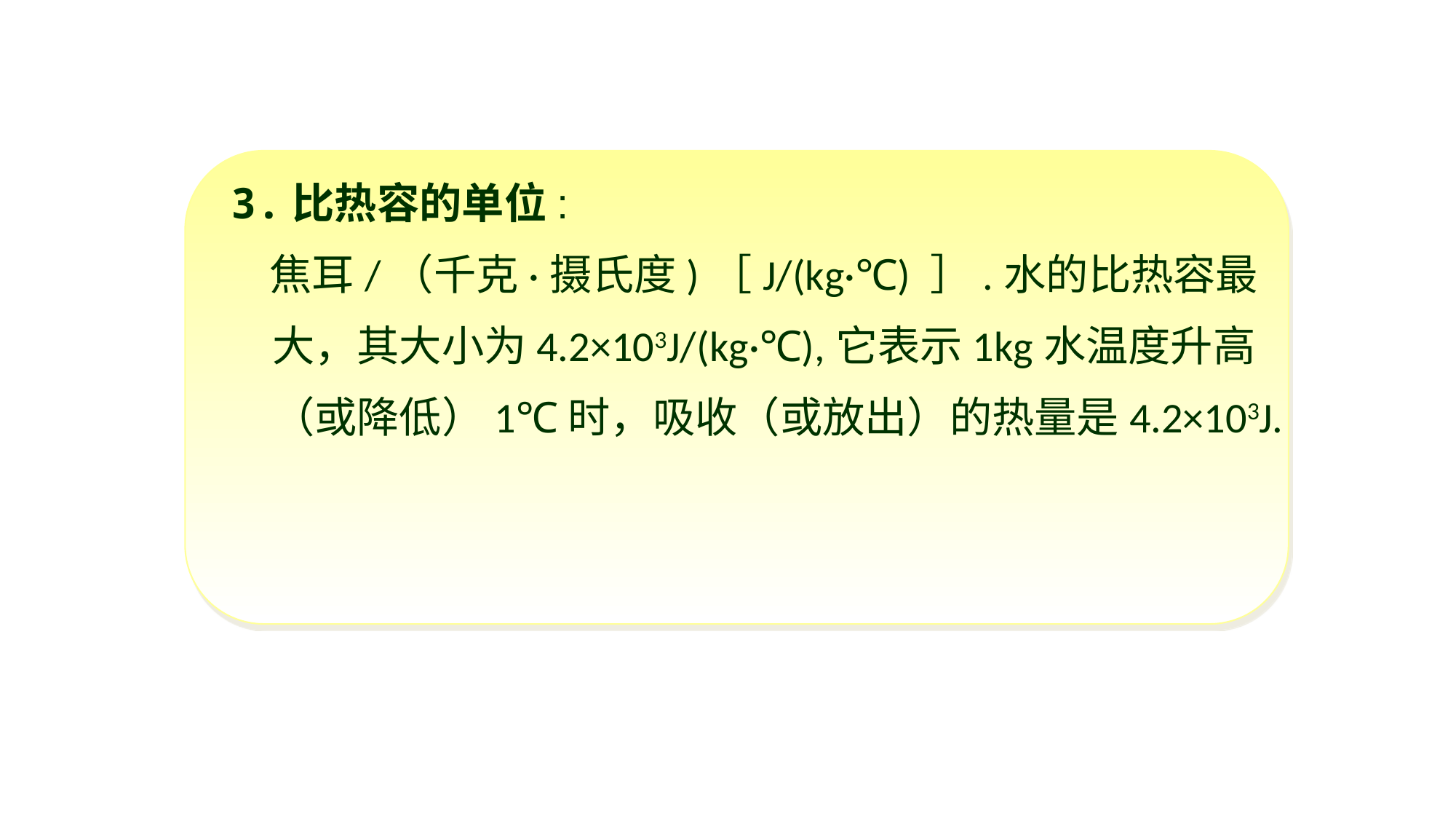

3.比热容的单位:
   焦耳/（千克·摄氏度)［J/(kg·℃) ］.水的比热容最大，其大小为4.2×103J/(kg·℃),它表示1kg水温度升高（或降低）1℃时，吸收（或放出）的热量是4.2×103J.